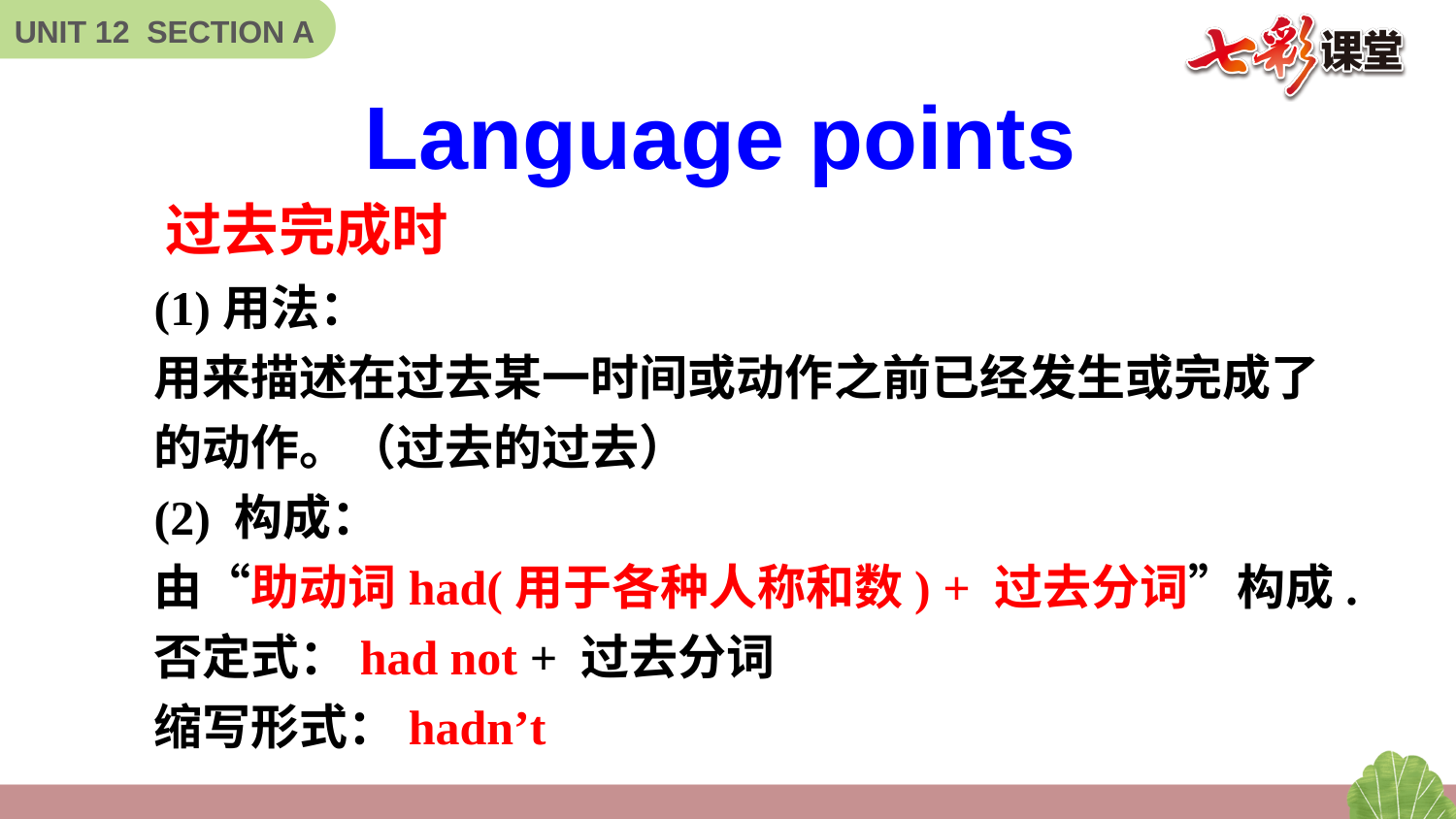

Language points
过去完成时
(1)用法：
用来描述在过去某一时间或动作之前已经发生或完成了的动作。（过去的过去）
(2) 构成：
由“助动词had(用于各种人称和数) + 过去分词”构成.否定式：had not + 过去分词
缩写形式：hadn’t